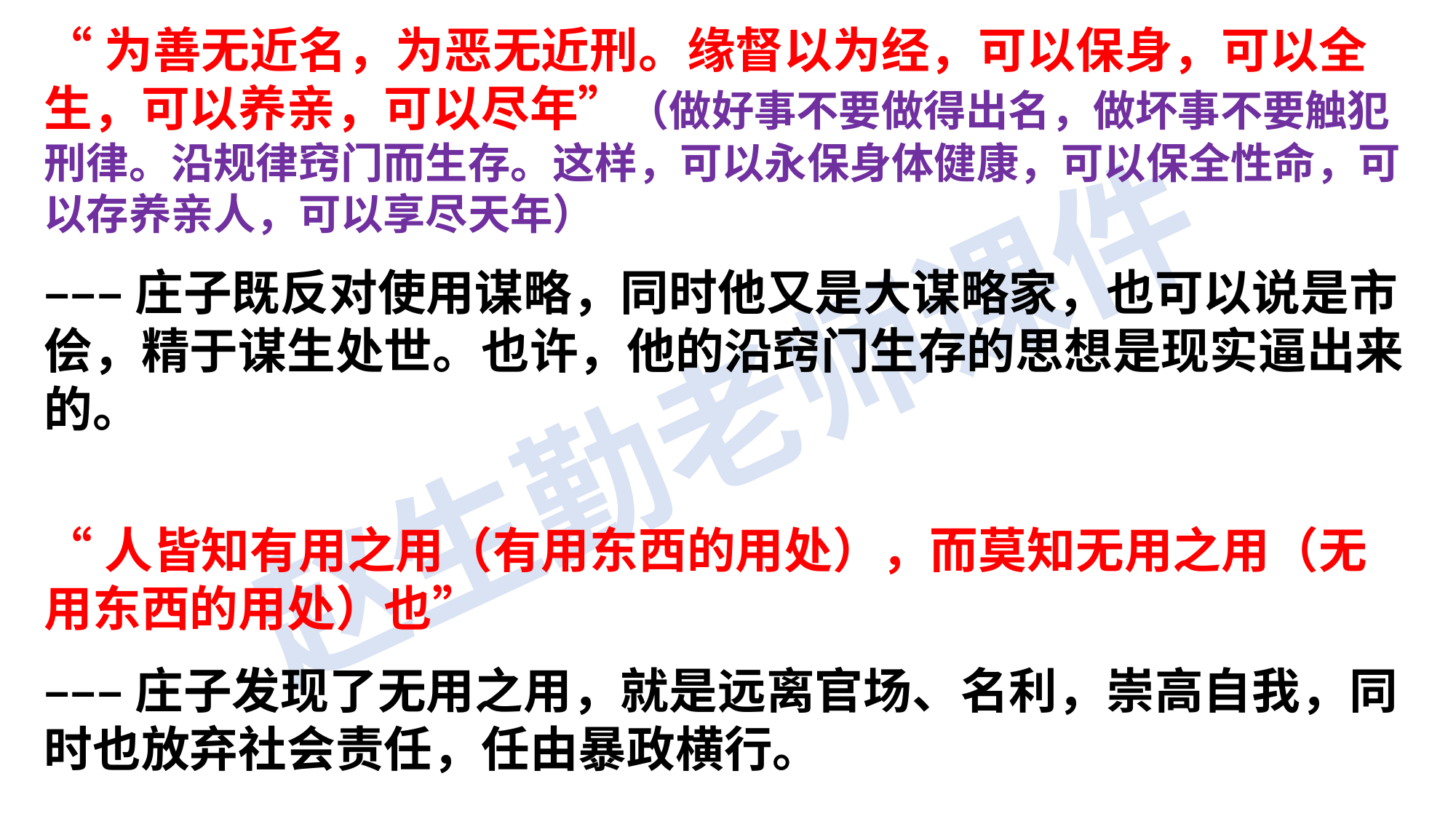

“为善无近名，为恶无近刑。缘督以为经，可以保身，可以全生，可以养亲，可以尽年”（做好事不要做得出名，做坏事不要触犯刑律。沿规律窍门而生存。这样，可以永保身体健康，可以保全性命，可以存养亲人，可以享尽天年）
–––庄子既反对使用谋略，同时他又是大谋略家，也可以说是市侩，精于谋生处世。也许，他的沿窍门生存的思想是现实逼出来的。
“人皆知有用之用（有用东西的用处），而莫知无用之用（无用东西的用处）也”
–––庄子发现了无用之用，就是远离官场、名利，崇高自我，同时也放弃社会责任，任由暴政横行。